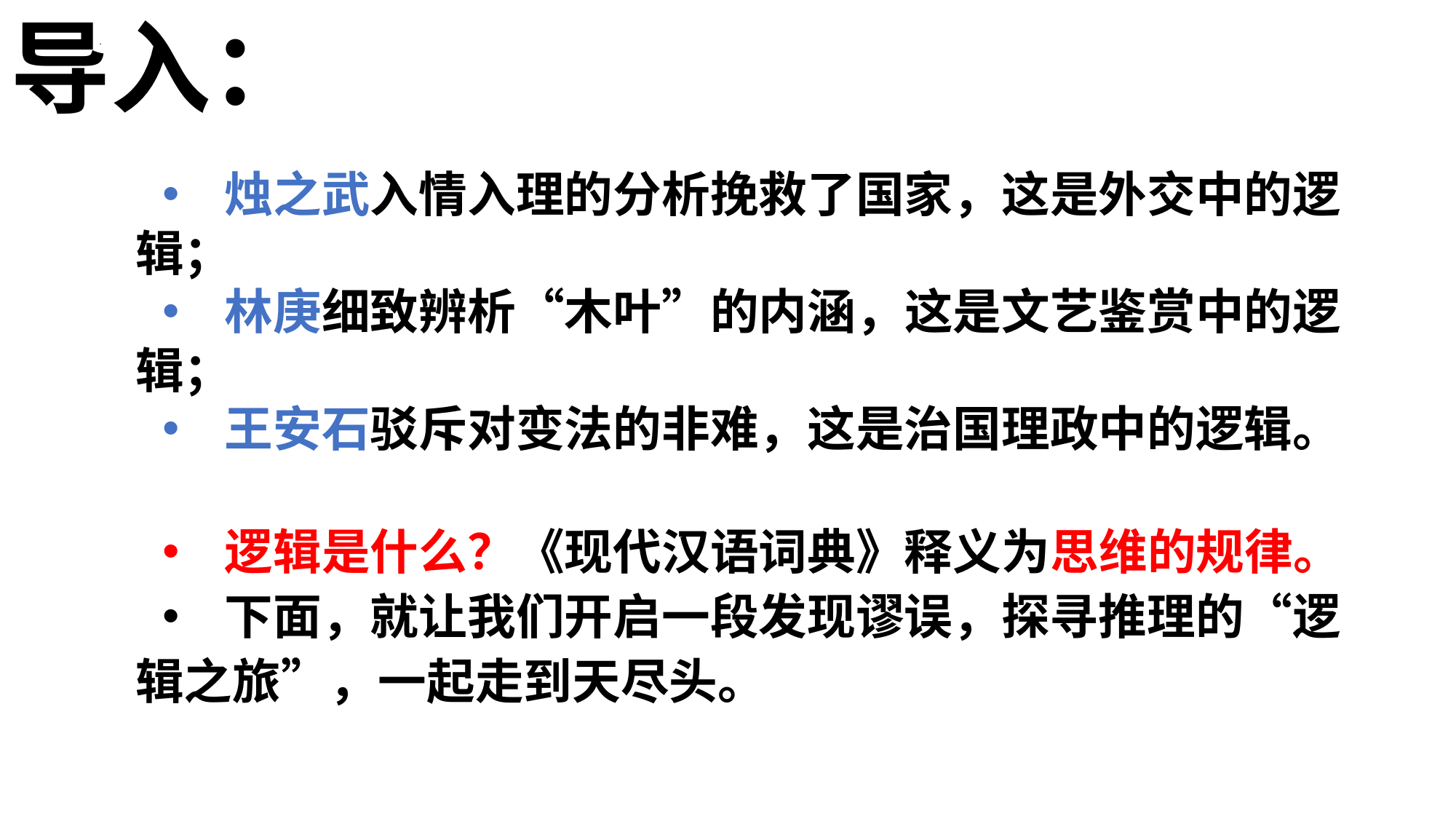

导入：
   烛之武入情入理的分析挽救了国家，这是外交中的逻辑；
   林庚细致辨析“木叶”的内涵，这是文艺鉴赏中的逻辑；
   王安石驳斥对变法的非难，这是治国理政中的逻辑。

   逻辑是什么？《现代汉语词典》释义为思维的规律。
   下面，就让我们开启一段发现谬误，探寻推理的“逻辑之旅”，一起走到天尽头。